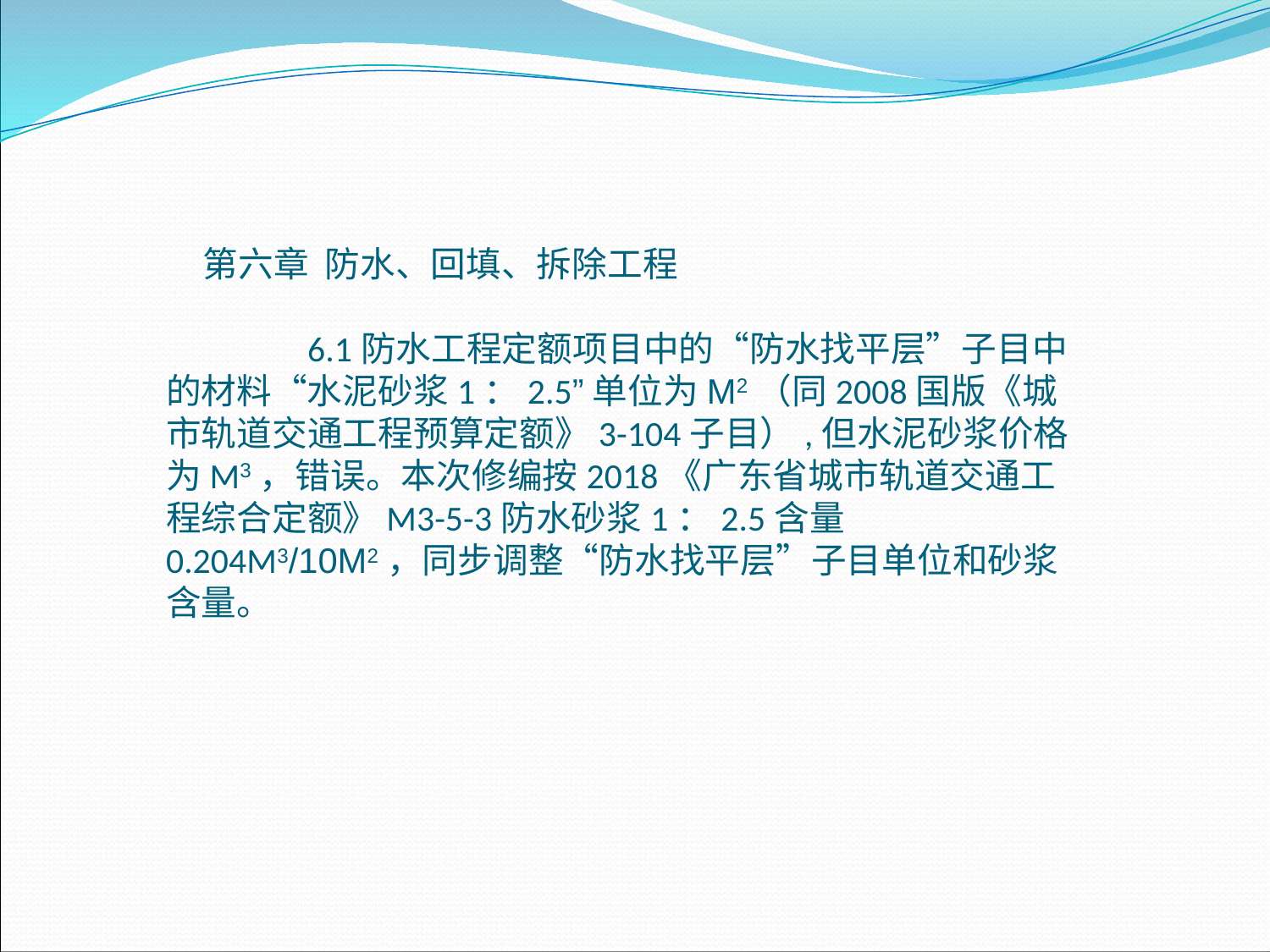

第六章  防水、回填、拆除工程
             6.1防水工程定额项目中的“防水找平层”子目中的材料“水泥砂浆1：2.5”单位为M2（同2008国版《城市轨道交通工程预算定额》3-104子目）,但水泥砂浆价格为M3，错误。本次修编按2018《广东省城市轨道交通工程综合定额》M3-5-3防水砂浆1：2.5含量0.204M3/10M2，同步调整“防水找平层”子目单位和砂浆含量。
80